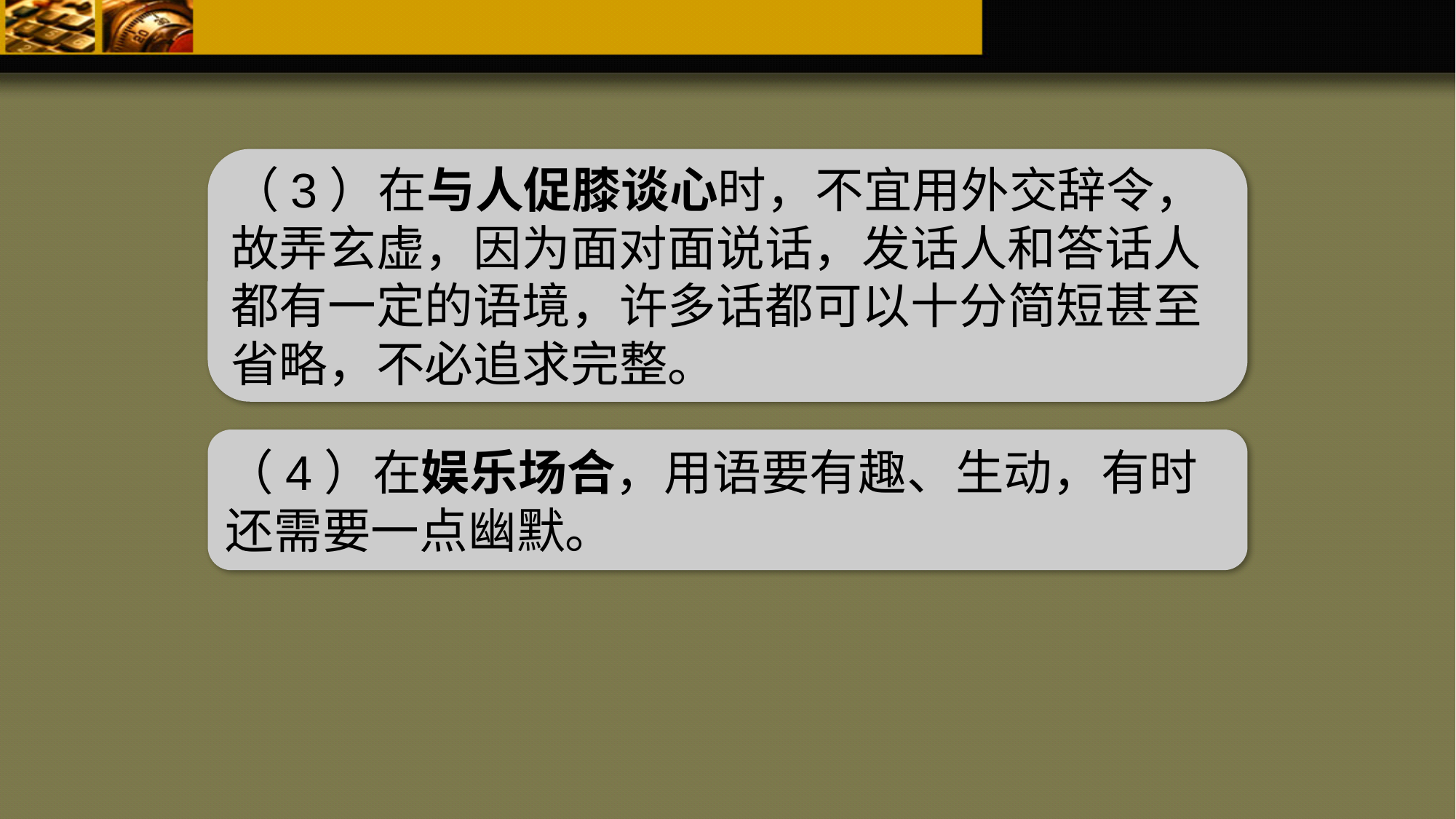

（3）在与人促膝谈心时，不宜用外交辞令，故弄玄虚，因为面对面说话，发话人和答话人都有一定的语境，许多话都可以十分简短甚至省略，不必追求完整。
（4）在娱乐场合，用语要有趣、生动，有时还需要一点幽默。